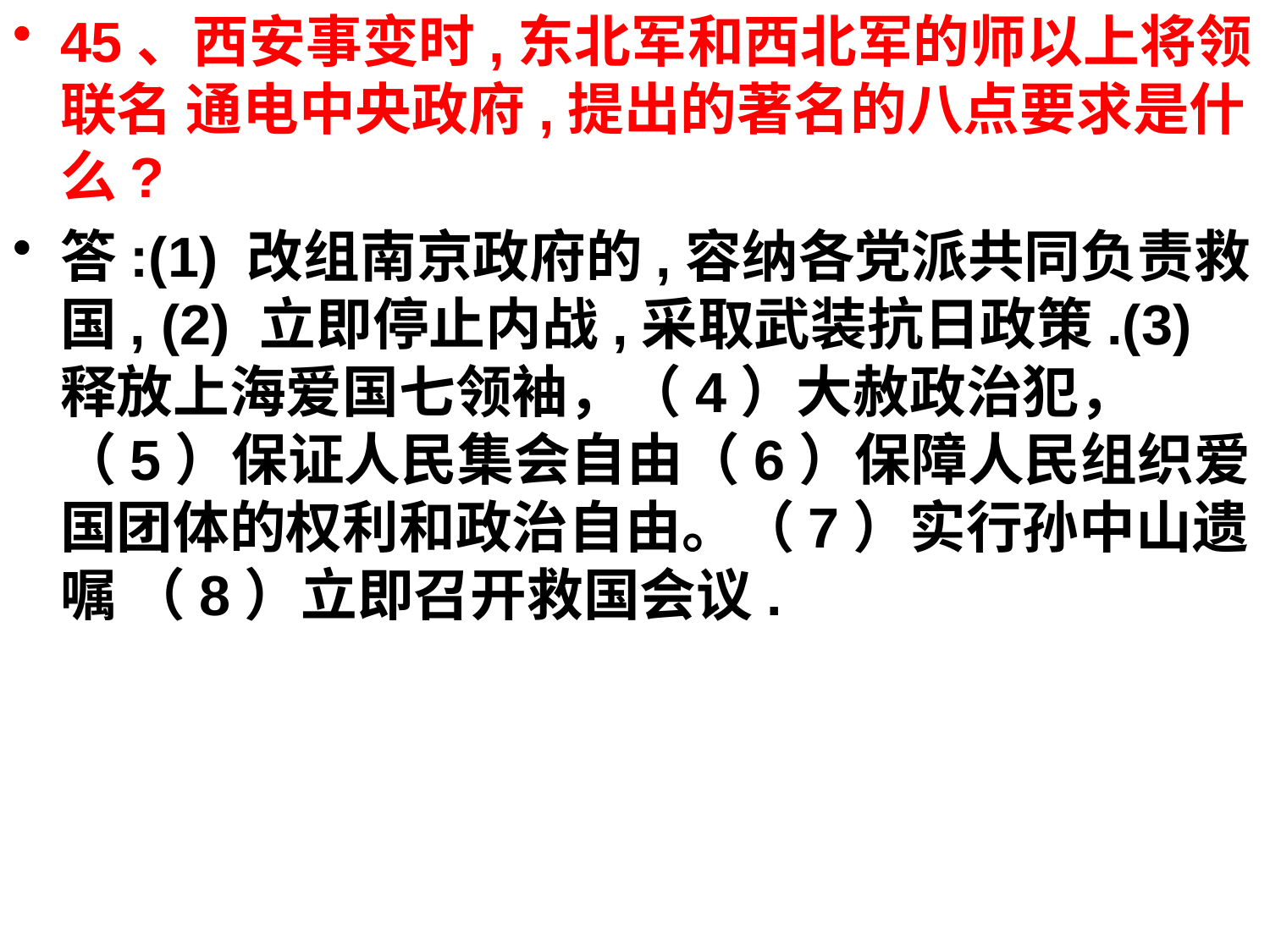

45、西安事变时,东北军和西北军的师以上将领联名 通电中央政府,提出的著名的八点要求是什么?
答:(1) 改组南京政府的,容纳各党派共同负责救国, (2) 立即停止内战,采取武装抗日政策.(3) 释放上海爱国七领袖，（4）大赦政治犯，（5）保证人民集会自由（6）保障人民组织爱国团体的权利和政治自由。（7）实行孙中山遗嘱 （8）立即召开救国会议.
#